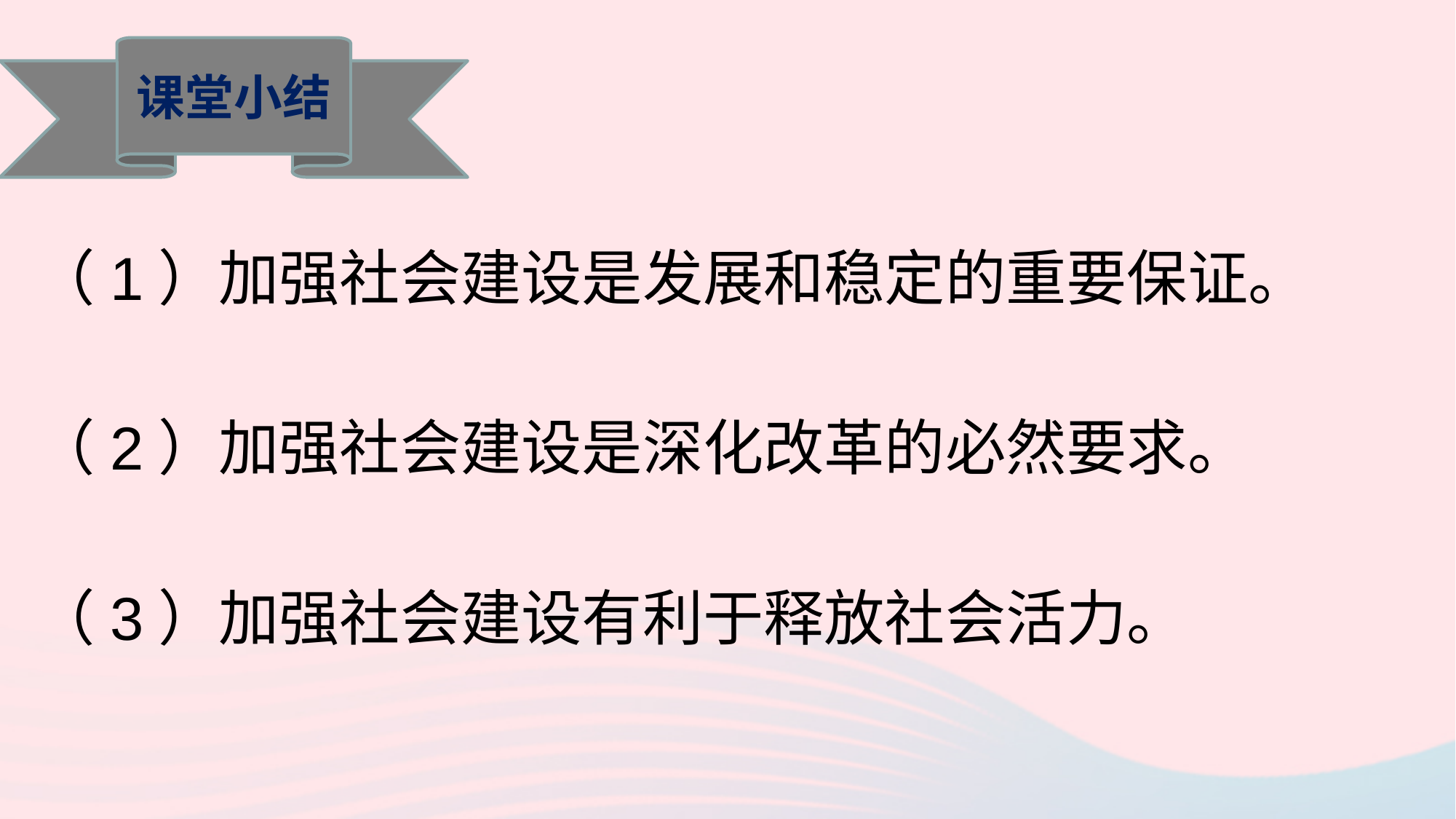

#
课堂小结
（1）加强社会建设是发展和稳定的重要保证。

（2）加强社会建设是深化改革的必然要求。

（3）加强社会建设有利于释放社会活力。